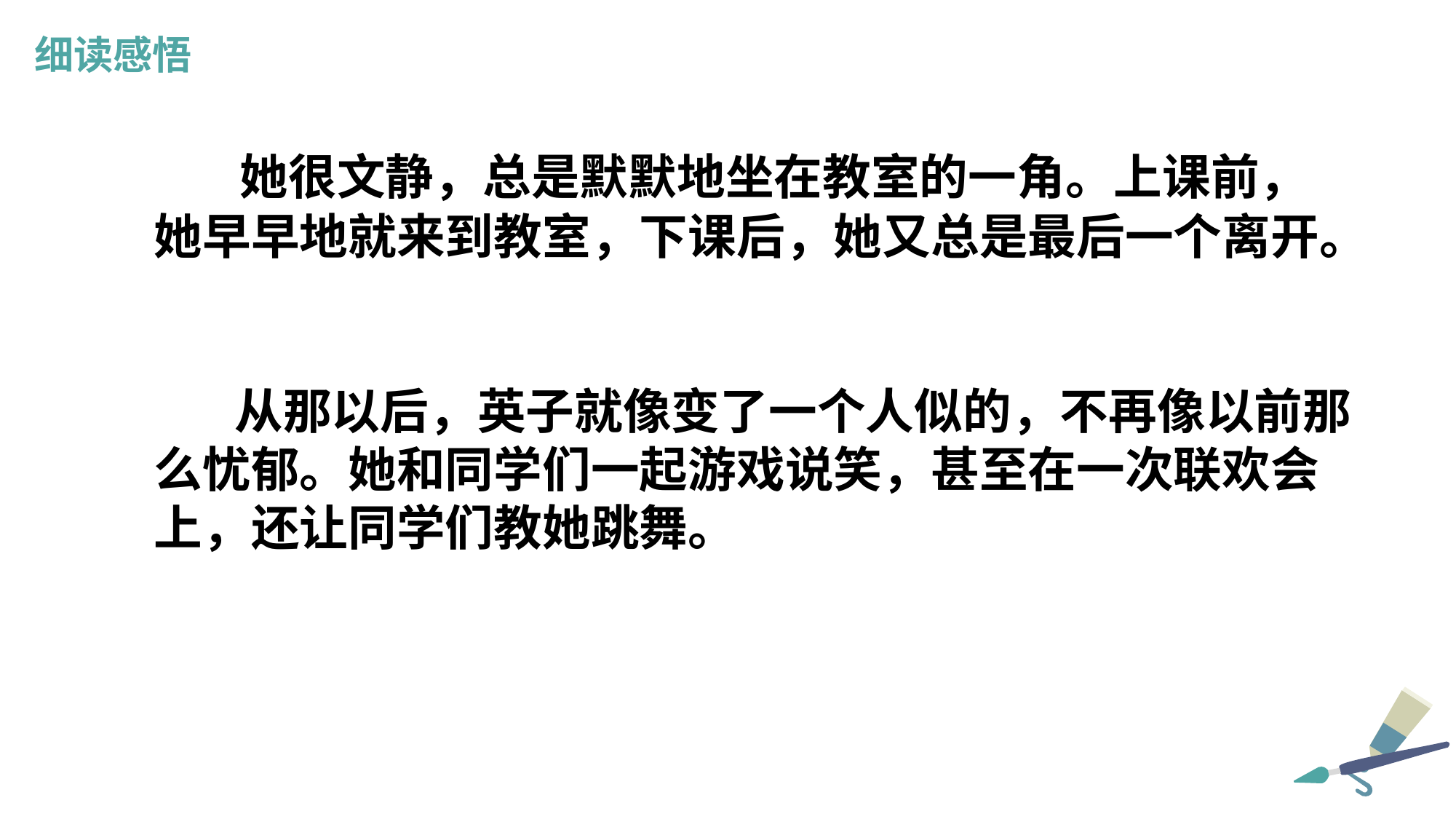

细读感悟
   她很文静，总是默默地坐在教室的一角。上课前，她早早地就来到教室，下课后，她又总是最后一个离开。

   从那以后，英子就像变了一个人似的，不再像以前那么忧郁。她和同学们一起游戏说笑，甚至在一次联欢会上，还让同学们教她跳舞。